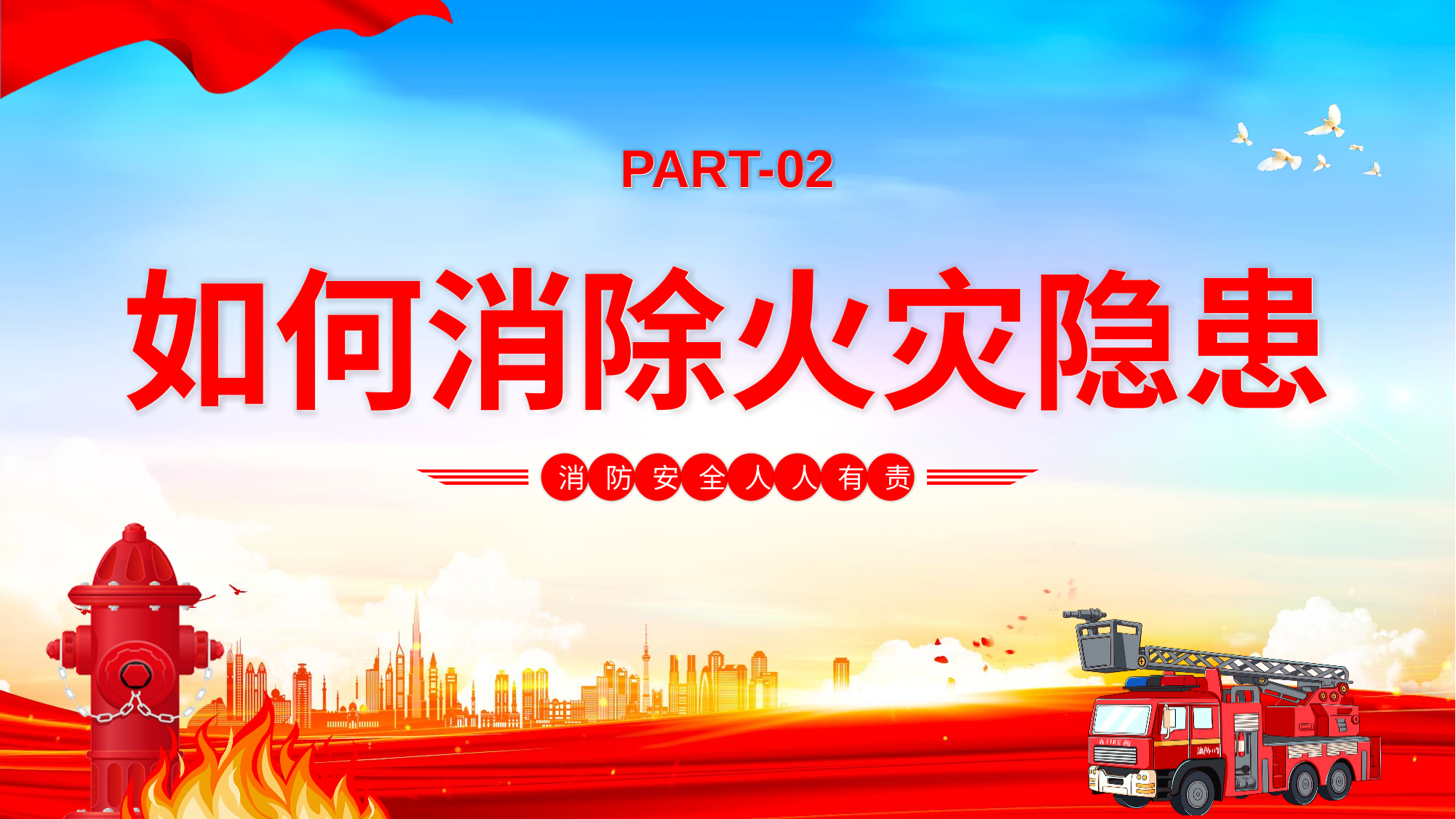

PART-02
PART-02
如何消除火灾隐患
如何消除火灾隐患
消
防
安
全
人
人
有
责